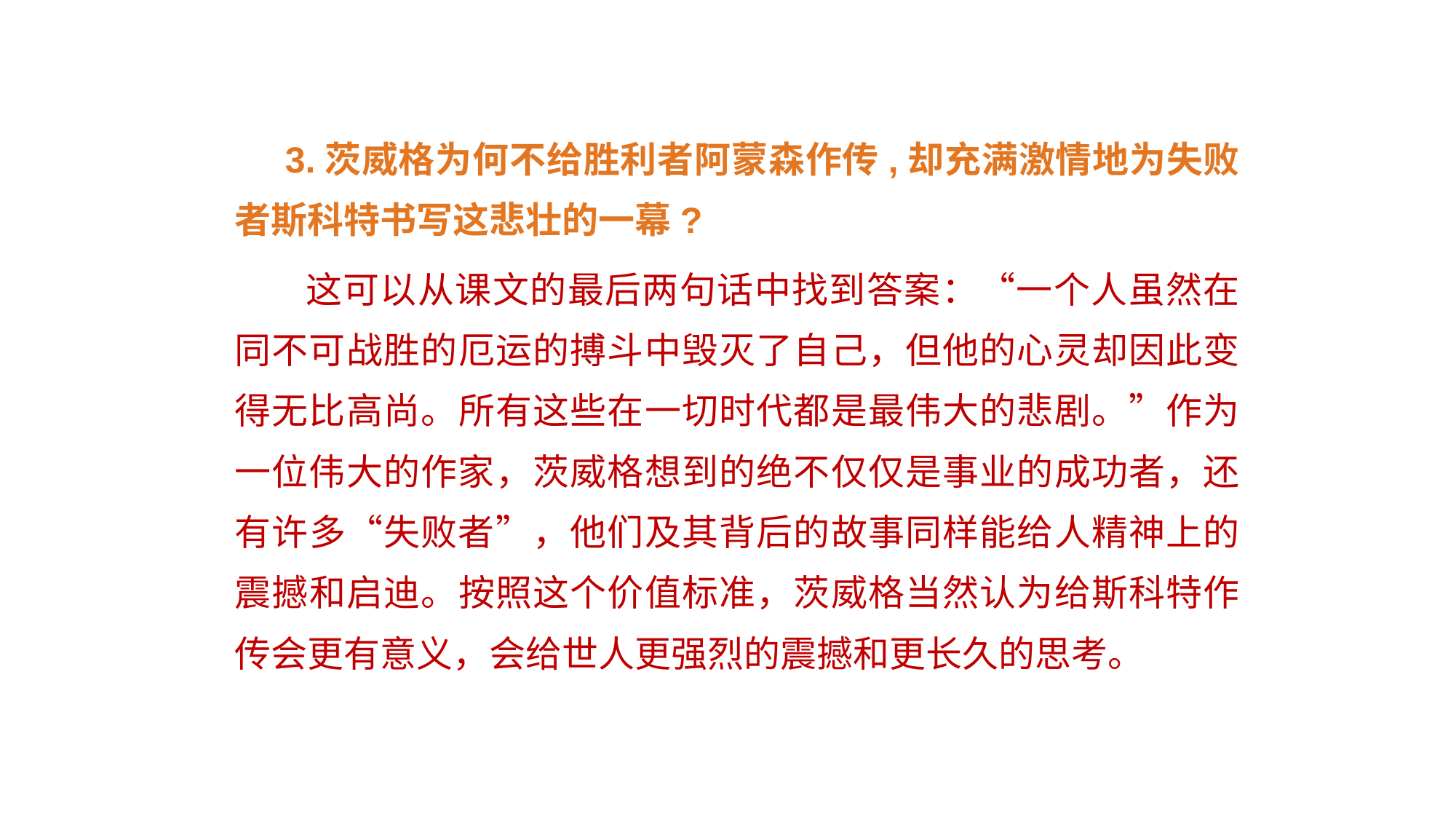

3.茨威格为何不给胜利者阿蒙森作传,却充满激情地为失败者斯科特书写这悲壮的一幕?
        这可以从课文的最后两句话中找到答案：“一个人虽然在同不可战胜的厄运的搏斗中毁灭了自己，但他的心灵却因此变得无比高尚。所有这些在一切时代都是最伟大的悲剧。”作为一位伟大的作家，茨威格想到的绝不仅仅是事业的成功者，还有许多“失败者”，他们及其背后的故事同样能给人精神上的震撼和启迪。按照这个价值标准，茨威格当然认为给斯科特作传会更有意义，会给世人更强烈的震撼和更长久的思考。